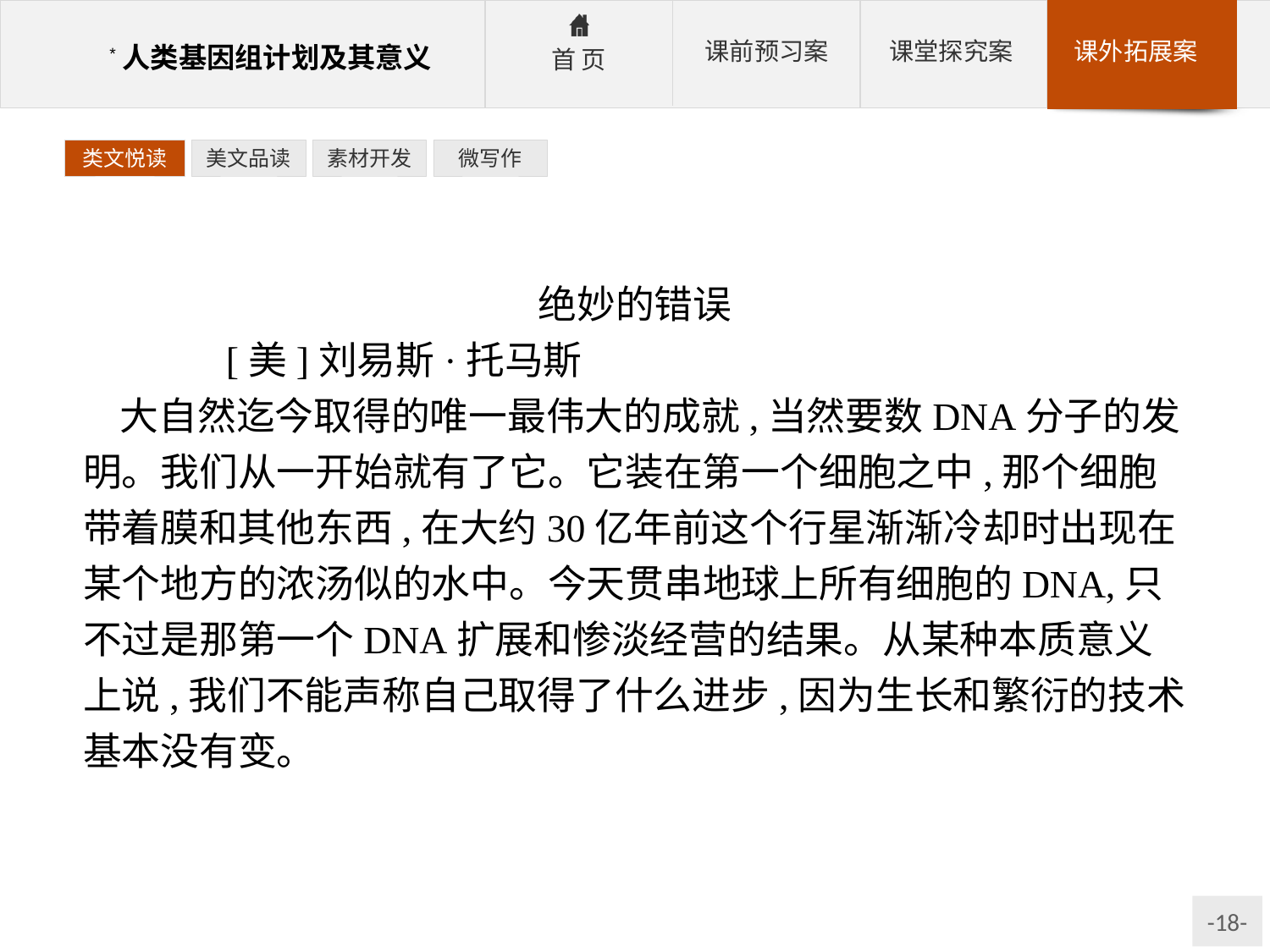

类文悦读
美文品读
素材开发
微写作
绝妙的错误
	[美]刘易斯·托马斯
大自然迄今取得的唯一最伟大的成就,当然要数DNA分子的发明。我们从一开始就有了它。它装在第一个细胞之中,那个细胞带着膜和其他东西,在大约30亿年前这个行星渐渐冷却时出现在某个地方的浓汤似的水中。今天贯串地球上所有细胞的DNA,只不过是那第一个DNA扩展和惨淡经营的结果。从某种本质意义上说,我们不能声称自己取得了什么进步,因为生长和繁衍的技术基本没有变。